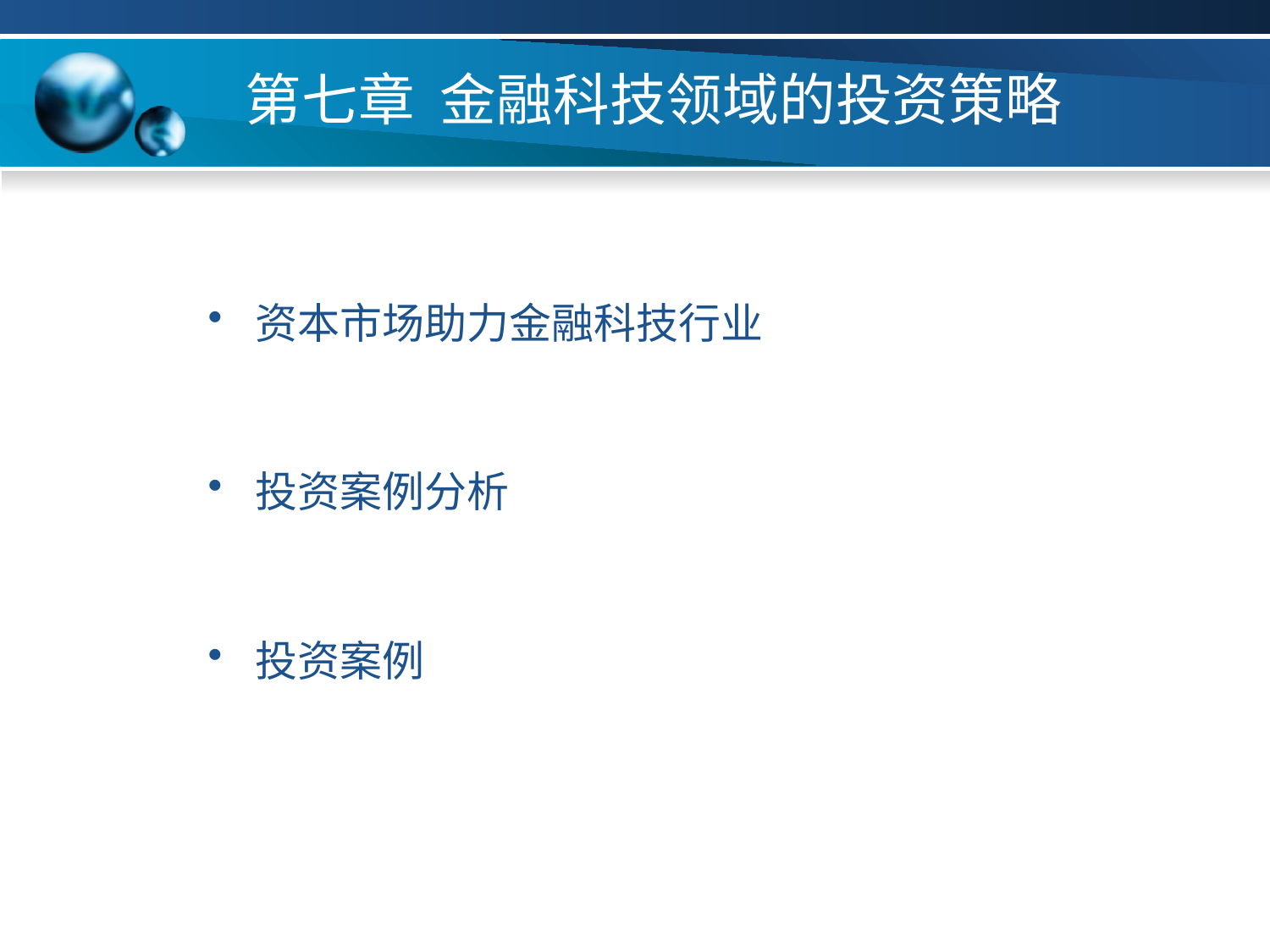

# 第七章  金融科技领域的投资策略
资本市场助力金融科技行业
投资案例分析
投资案例